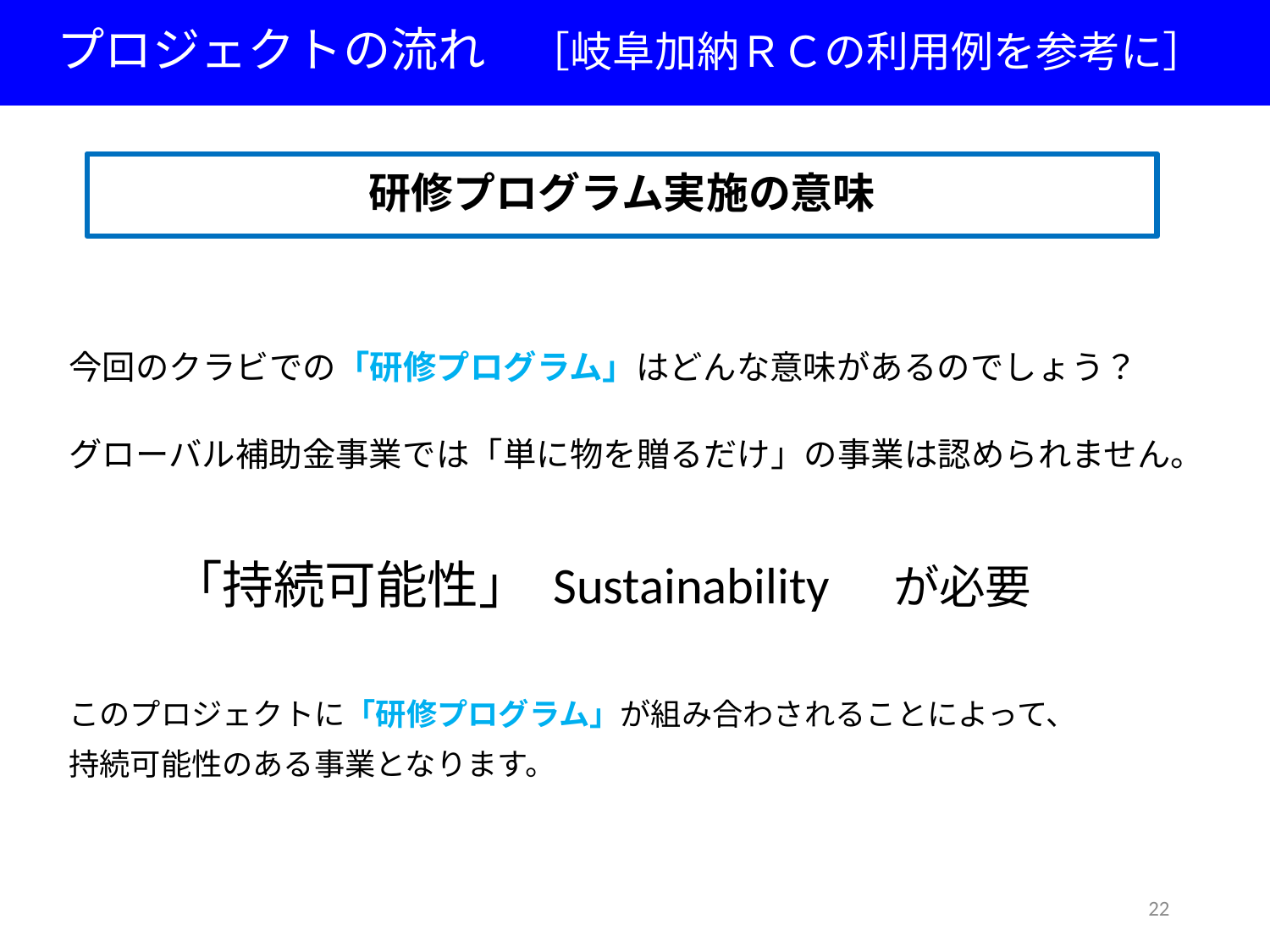

プロジェクトの流れ　［岐阜加納ＲＣの利用例を参考に］
# 研修プログラム実施の意味

今回のクラビでの「研修プログラム」はどんな意味があるのでしょう？

グローバル補助金事業では「単に物を贈るだけ」の事業は認められません。

　　「持続可能性」 Sustainability　が必要

このプロジェクトに「研修プログラム」が組み合わされることによって、
持続可能性のある事業となります。

22